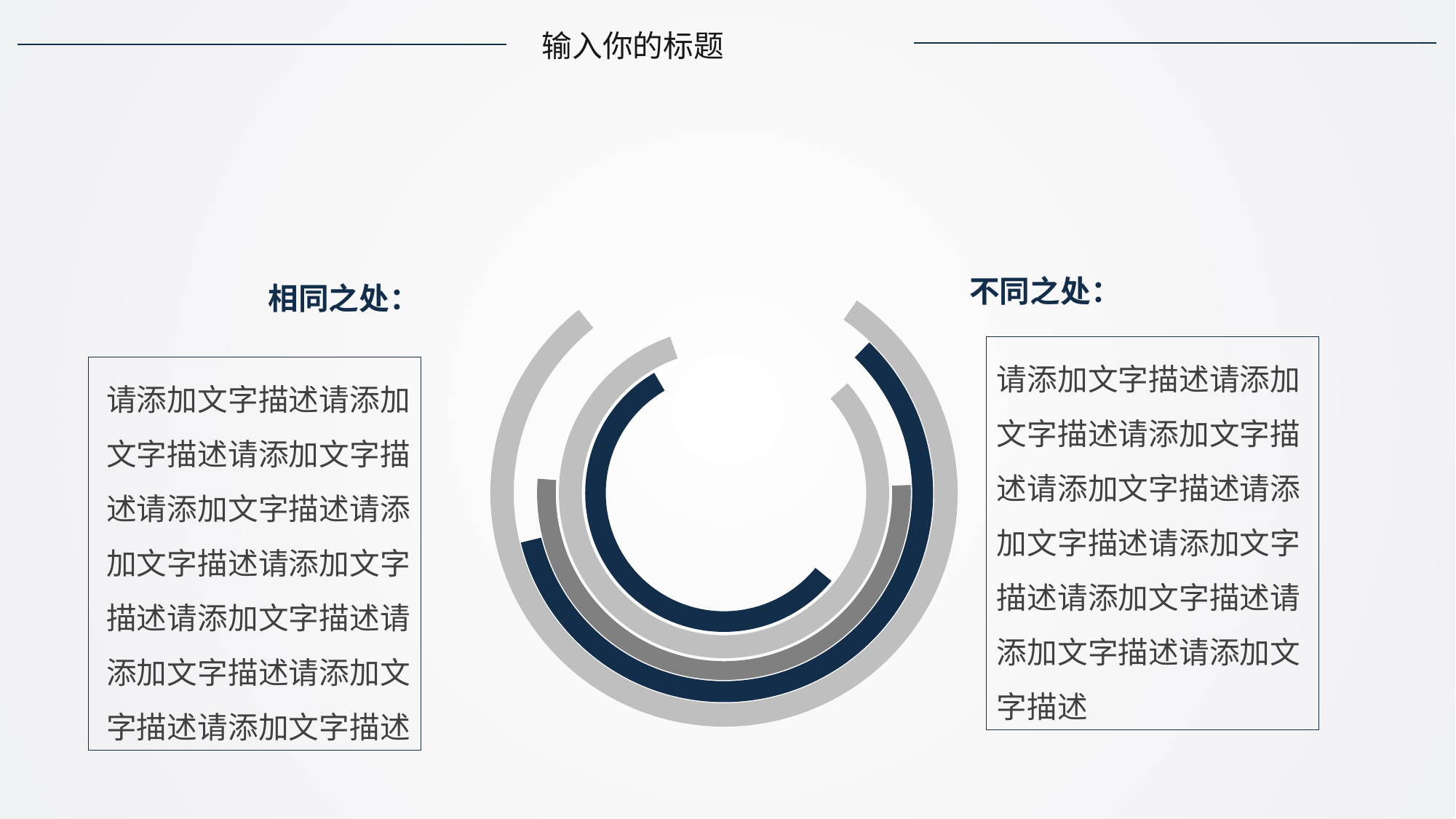

输入你的标题

不同之处：
相同之处：

请添加文字描述请添加文字描述请添加文字描述请添加文字描述请添加文字描述请添加文字描述请添加文字描述请添加文字描述请添加文字描述

请添加文字描述请添加文字描述请添加文字描述请添加文字描述请添加文字描述请添加文字描述请添加文字描述请添加文字描述请添加文字描述请添加文字描述